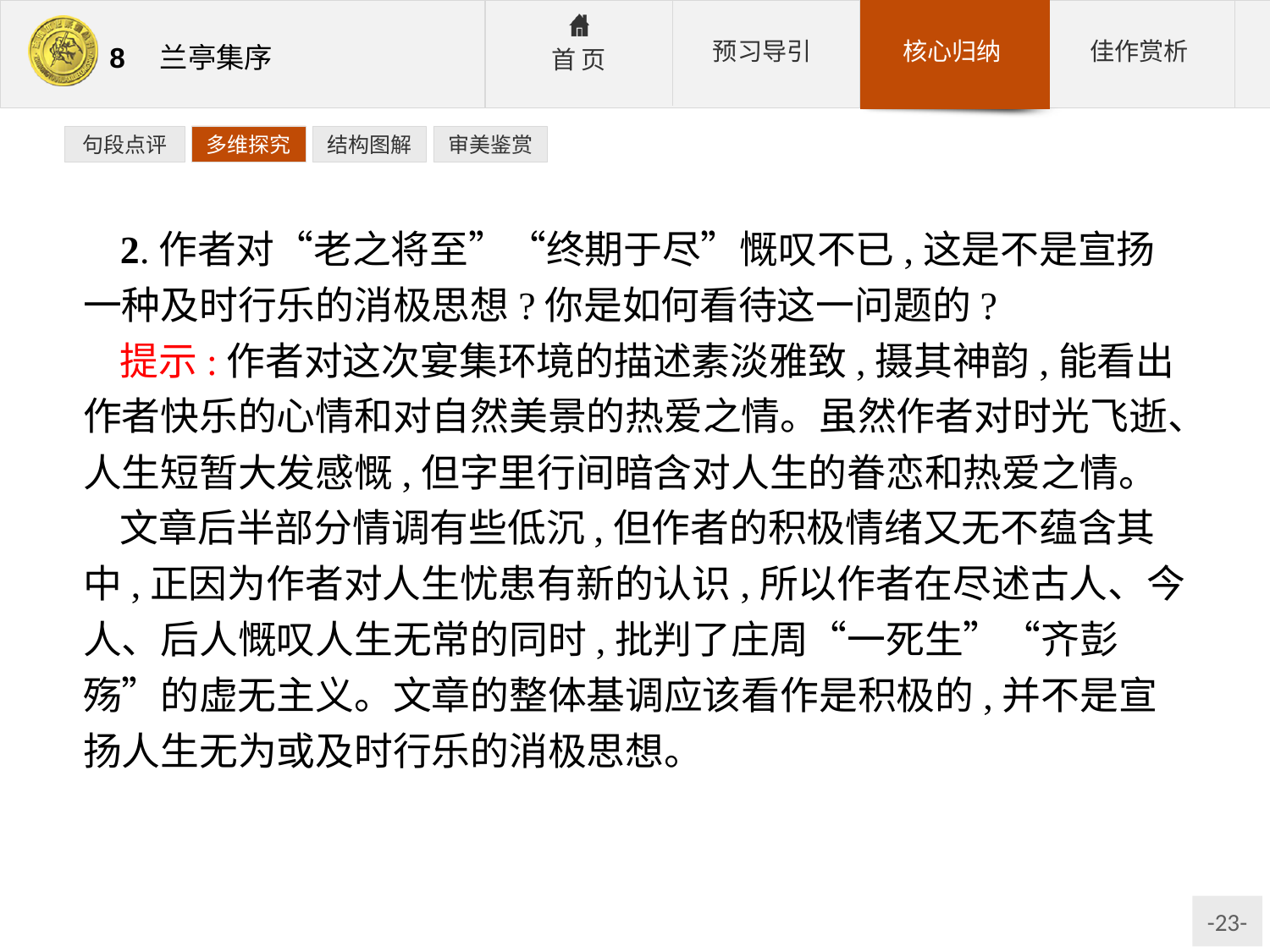

句段点评
多维探究
结构图解
审美鉴赏
2.作者对“老之将至”“终期于尽”慨叹不已,这是不是宣扬一种及时行乐的消极思想?你是如何看待这一问题的?
提示:作者对这次宴集环境的描述素淡雅致,摄其神韵,能看出作者快乐的心情和对自然美景的热爱之情。虽然作者对时光飞逝、人生短暂大发感慨,但字里行间暗含对人生的眷恋和热爱之情。
文章后半部分情调有些低沉,但作者的积极情绪又无不蕴含其中,正因为作者对人生忧患有新的认识,所以作者在尽述古人、今人、后人慨叹人生无常的同时,批判了庄周“一死生”“齐彭殇”的虚无主义。文章的整体基调应该看作是积极的,并不是宣扬人生无为或及时行乐的消极思想。